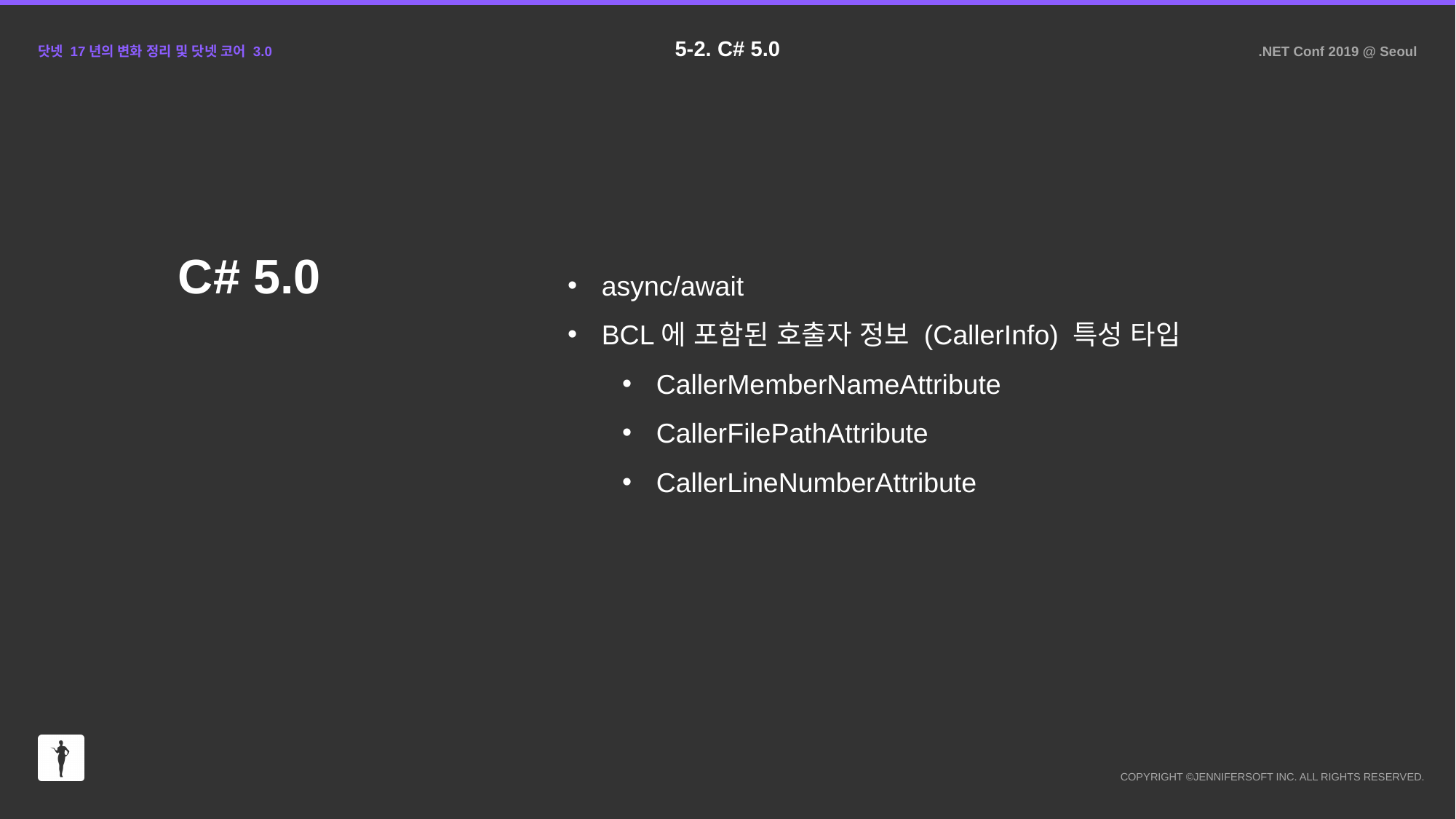

5-2. C# 5.0
C# 5.0
async/await
BCL에 포함된 호출자 정보 (CallerInfo) 특성 타입
CallerMemberNameAttribute
CallerFilePathAttribute
CallerLineNumberAttribute